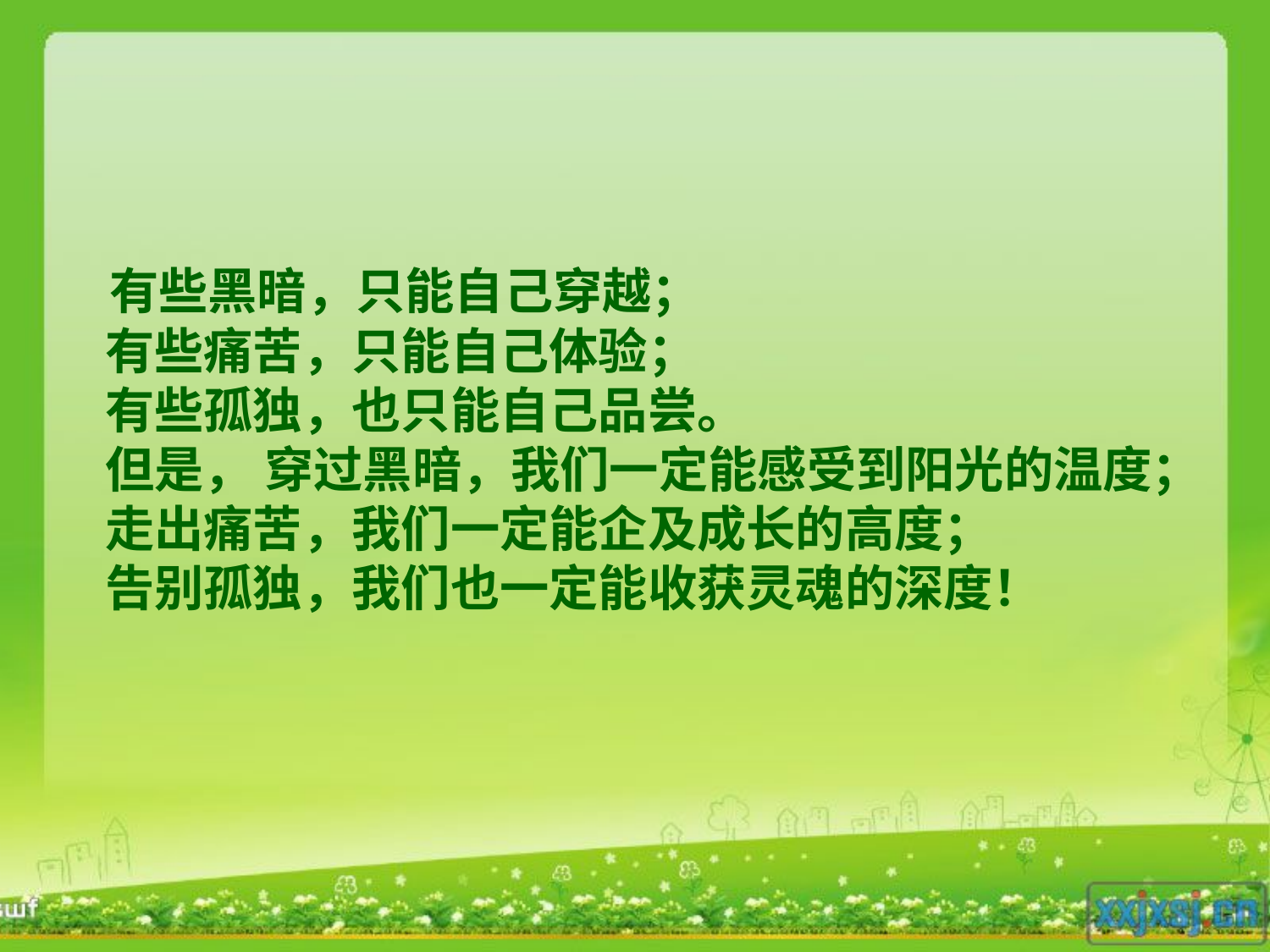

有些黑暗，只能自己穿越；
有些痛苦，只能自己体验；
有些孤独，也只能自己品尝。
但是， 穿过黑暗，我们一定能感受到阳光的温度；
走出痛苦，我们一定能企及成长的高度；
告别孤独，我们也一定能收获灵魂的深度！